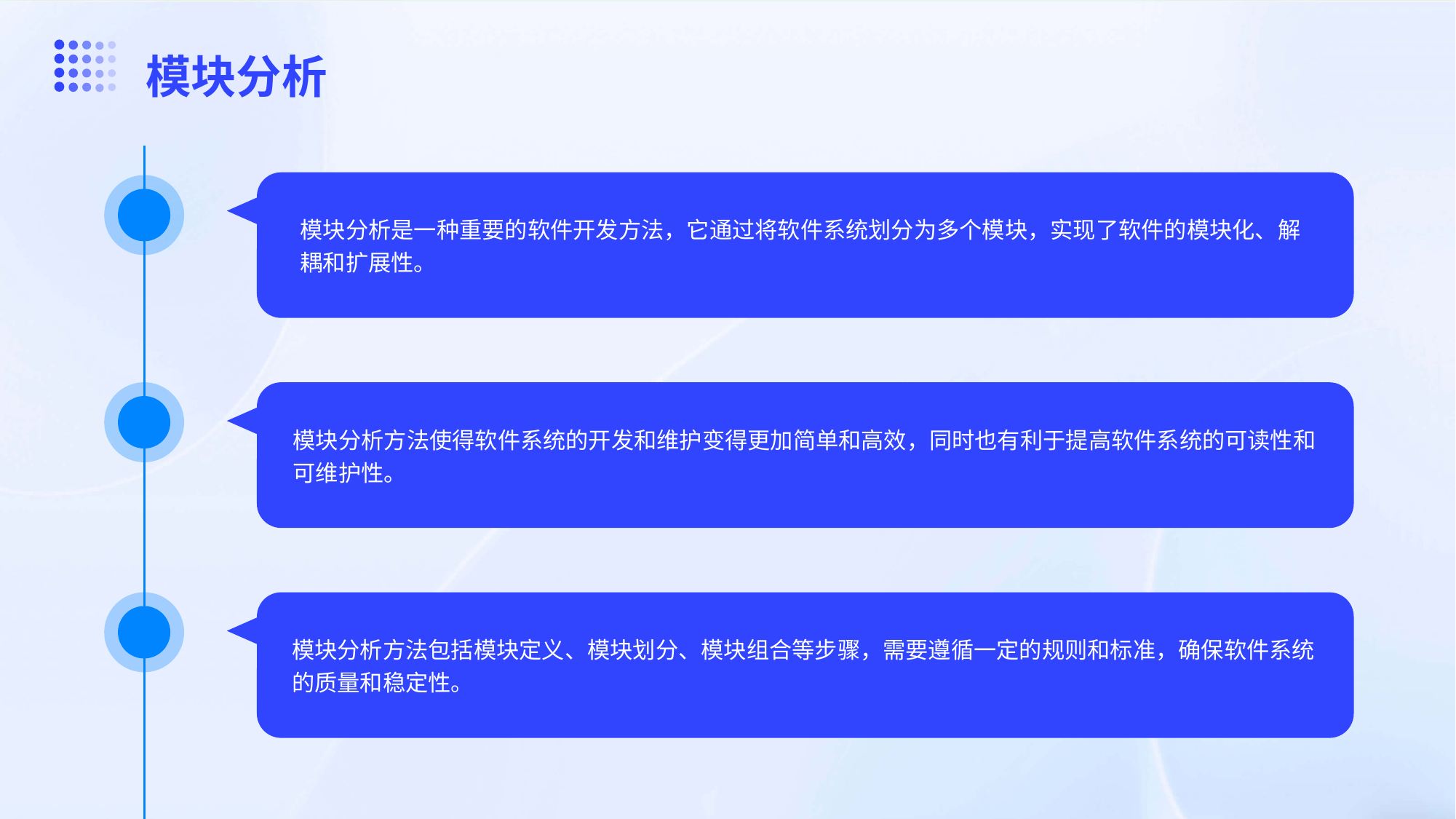

模块分析

模块分析是一种重要的软件开发方法，它通过将软件系统划分为多个模块，实现了软件的模块化、解耦和扩展性。

模块分析方法使得软件系统的开发和维护变得更加简单和高效，同时也有利于提高软件系统的可读性和可维护性。

模块分析方法包括模块定义、模块划分、模块组合等步骤，需要遵循一定的规则和标准，确保软件系统的质量和稳定性。